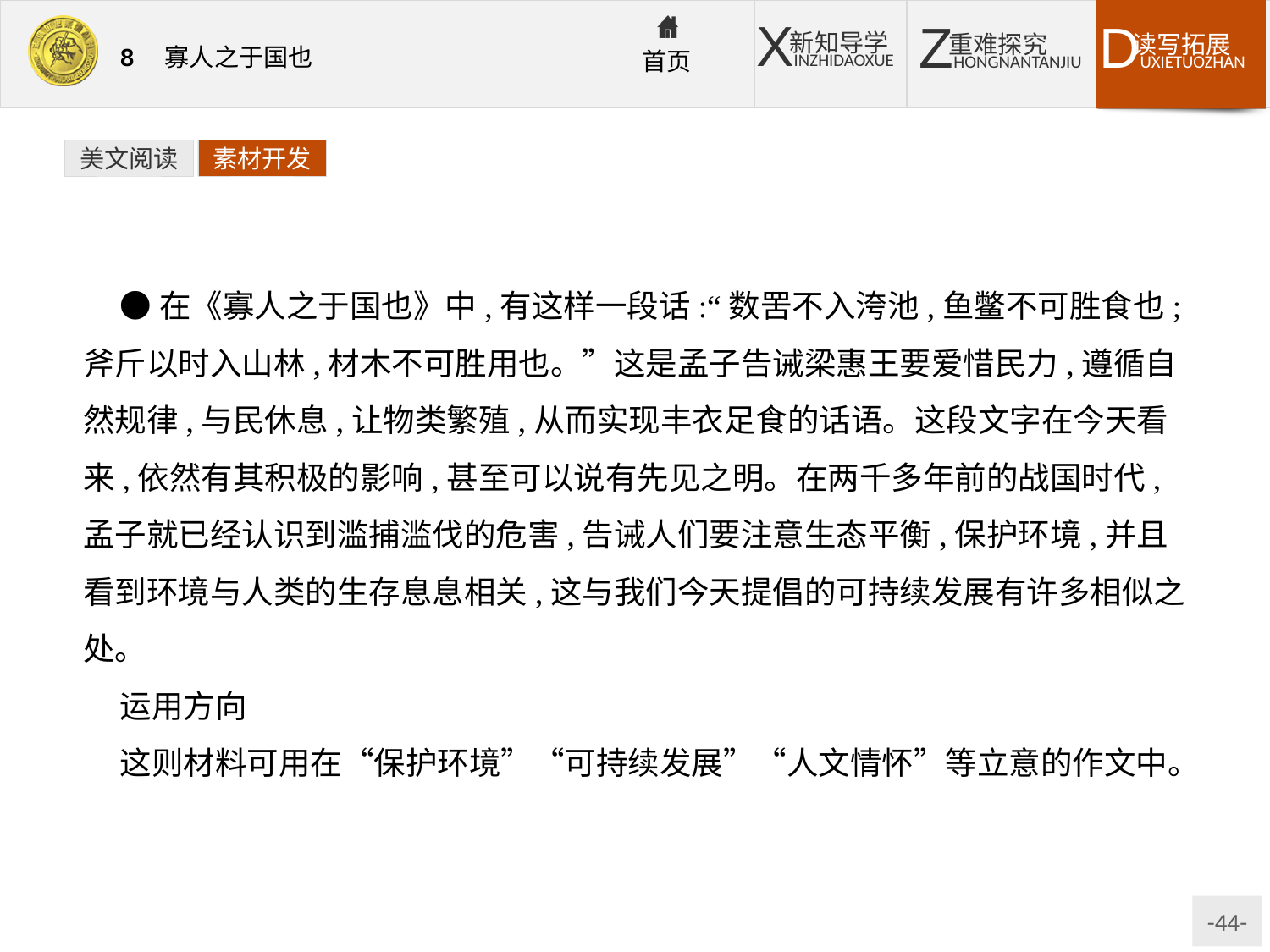

美文阅读
素材开发
●在《寡人之于国也》中,有这样一段话:“数罟不入洿池,鱼鳖不可胜食也;斧斤以时入山林,材木不可胜用也。”这是孟子告诫梁惠王要爱惜民力,遵循自然规律,与民休息,让物类繁殖,从而实现丰衣足食的话语。这段文字在今天看来,依然有其积极的影响,甚至可以说有先见之明。在两千多年前的战国时代,孟子就已经认识到滥捕滥伐的危害,告诫人们要注意生态平衡,保护环境,并且看到环境与人类的生存息息相关,这与我们今天提倡的可持续发展有许多相似之处。
运用方向
这则材料可用在“保护环境”“可持续发展”“人文情怀”等立意的作文中。